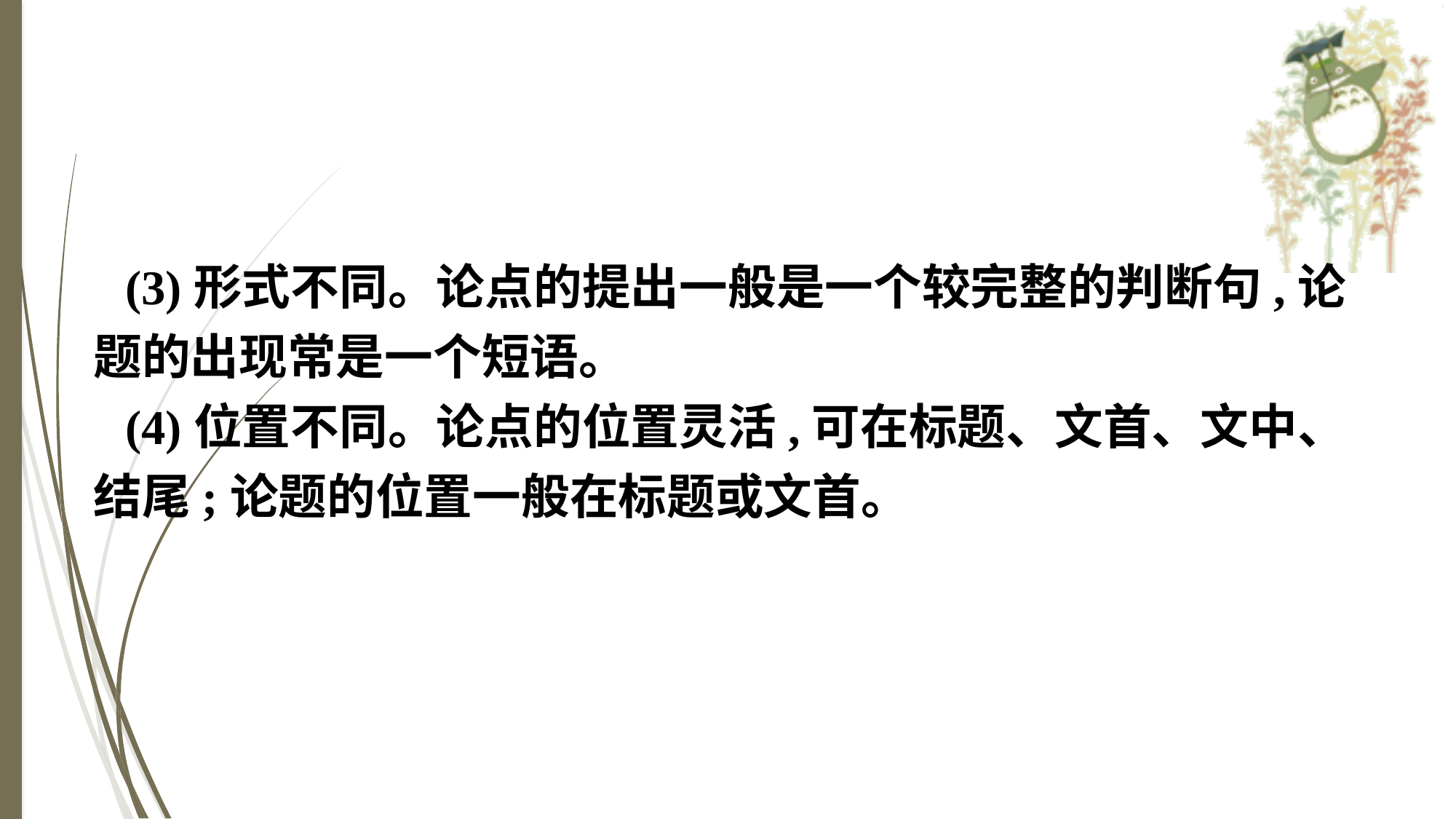

(3)形式不同。论点的提出一般是一个较完整的判断句,论题的出现常是一个短语。
(4)位置不同。论点的位置灵活,可在标题、文首、文中、结尾;论题的位置一般在标题或文首。